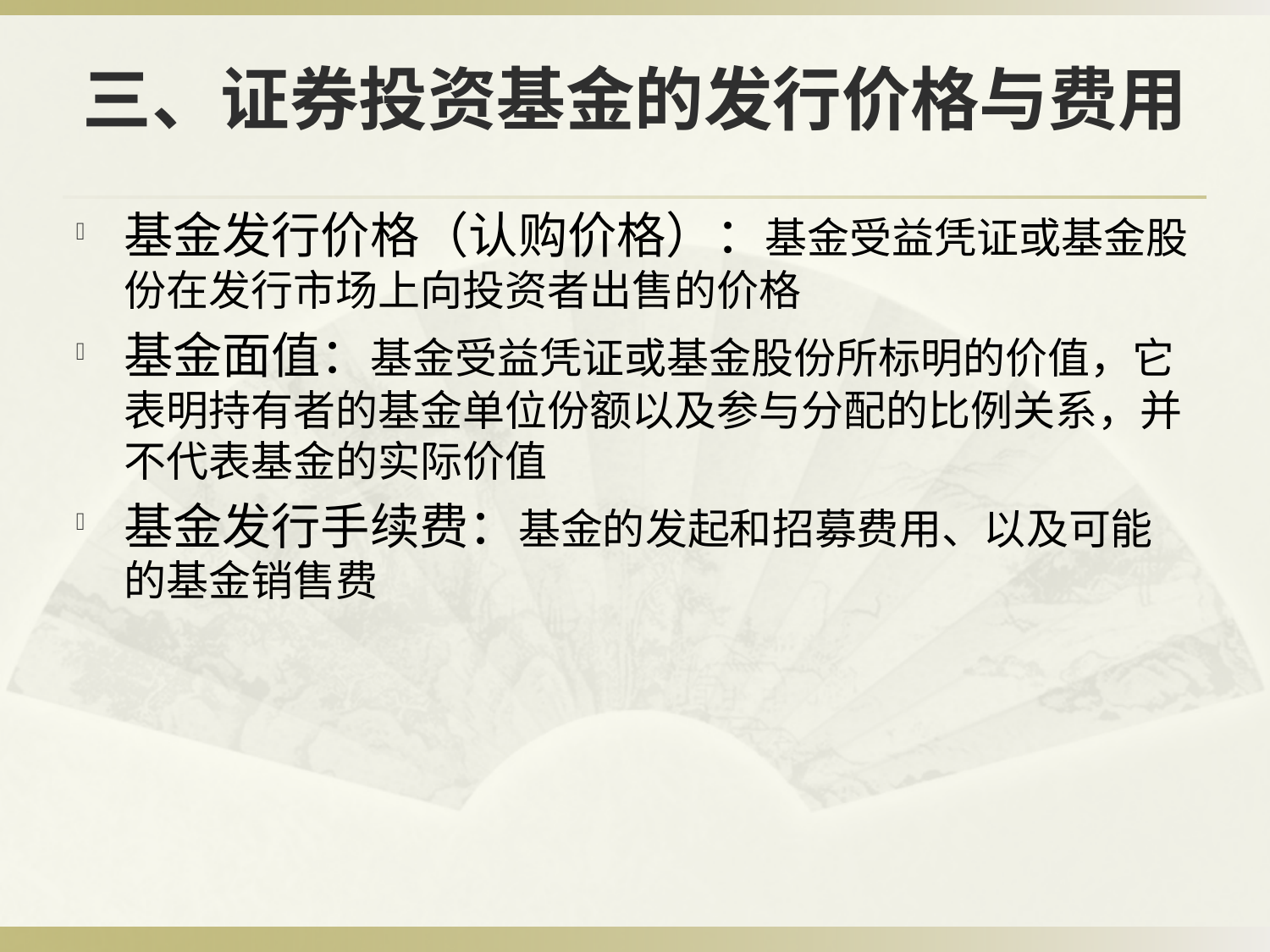

# 三、证券投资基金的发行价格与费用
基金发行价格（认购价格）：基金受益凭证或基金股份在发行市场上向投资者出售的价格
基金面值：基金受益凭证或基金股份所标明的价值，它表明持有者的基金单位份额以及参与分配的比例关系，并不代表基金的实际价值
基金发行手续费：基金的发起和招募费用、以及可能的基金销售费